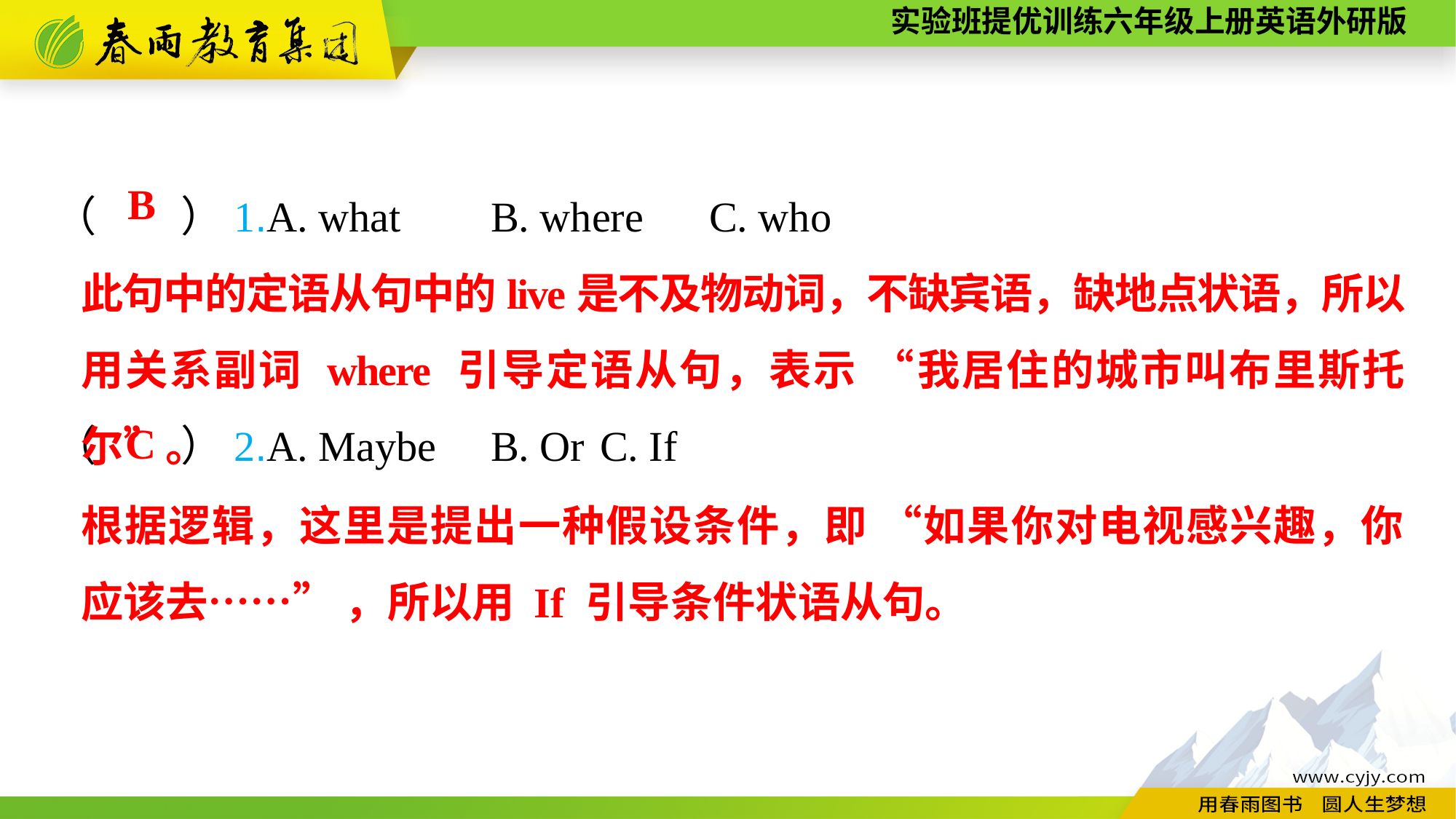

（　　）1.A. what	B. where	C. who

（　　）2.A. Maybe	B. Or	C. If

B
此句中的定语从句中的live是不及物动词，不缺宾语，缺地点状语，所以用关系副词 where 引导定语从句，表示 “我居住的城市叫布里斯托尔”。
C
根据逻辑，这里是提出一种假设条件，即 “如果你对电视感兴趣，你应该去……” ，所以用 If 引导条件状语从句。